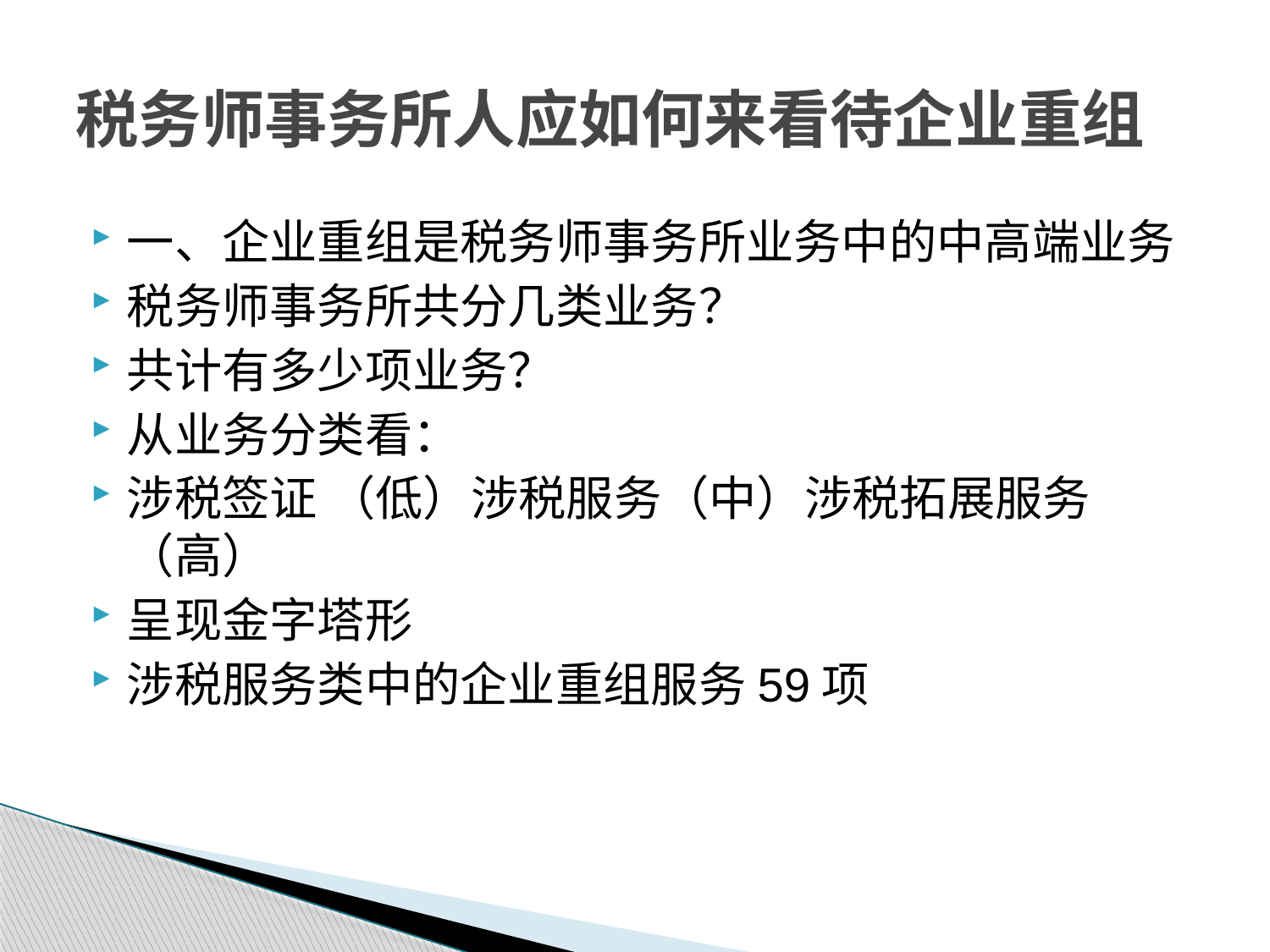

# 税务师事务所人应如何来看待企业重组
一、企业重组是税务师事务所业务中的中高端业务
税务师事务所共分几类业务？
共计有多少项业务？
从业务分类看：
涉税签证 （低）涉税服务（中）涉税拓展服务（高）
呈现金字塔形
涉税服务类中的企业重组服务59项